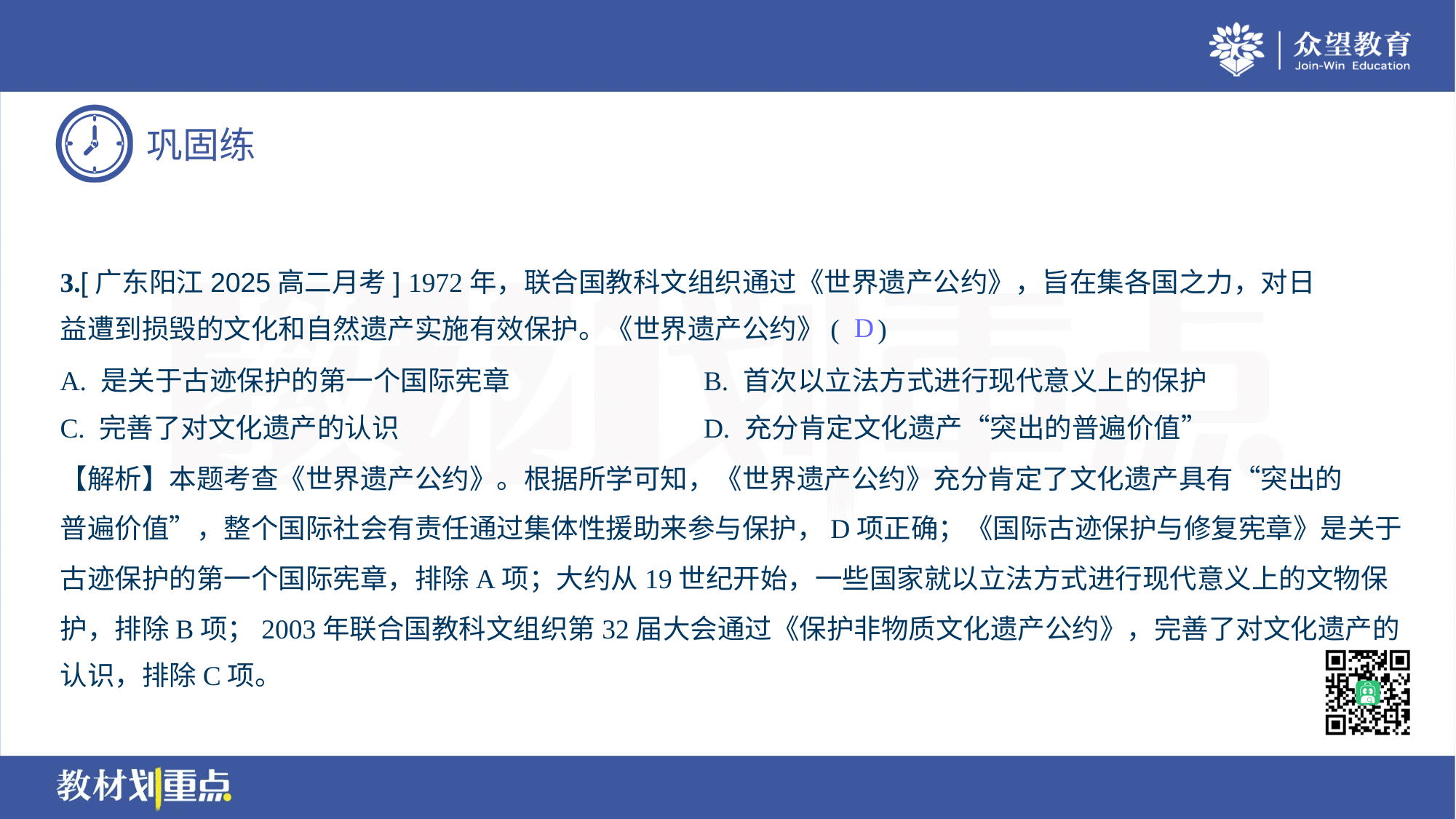

3.[广东阳江2025高二月考] 1972年，联合国教科文组织通过《世界遗产公约》，旨在集各国之力，对日
益遭到损毁的文化和自然遗产实施有效保护。《世界遗产公约》(     )
D
A. 是关于古迹保护的第一个国际宪章	B. 首次以立法方式进行现代意义上的保护
C. 完善了对文化遗产的认识	D. 充分肯定文化遗产“突出的普遍价值”
【解析】本题考查《世界遗产公约》。根据所学可知，《世界遗产公约》充分肯定了文化遗产具有“突出的
普遍价值”，整个国际社会有责任通过集体性援助来参与保护，D项正确；《国际古迹保护与修复宪章》是关于
古迹保护的第一个国际宪章，排除A项；大约从19世纪开始，一些国家就以立法方式进行现代意义上的文物保
护，排除B项；2003年联合国教科文组织第32届大会通过《保护非物质文化遗产公约》，完善了对文化遗产的
认识，排除C项。